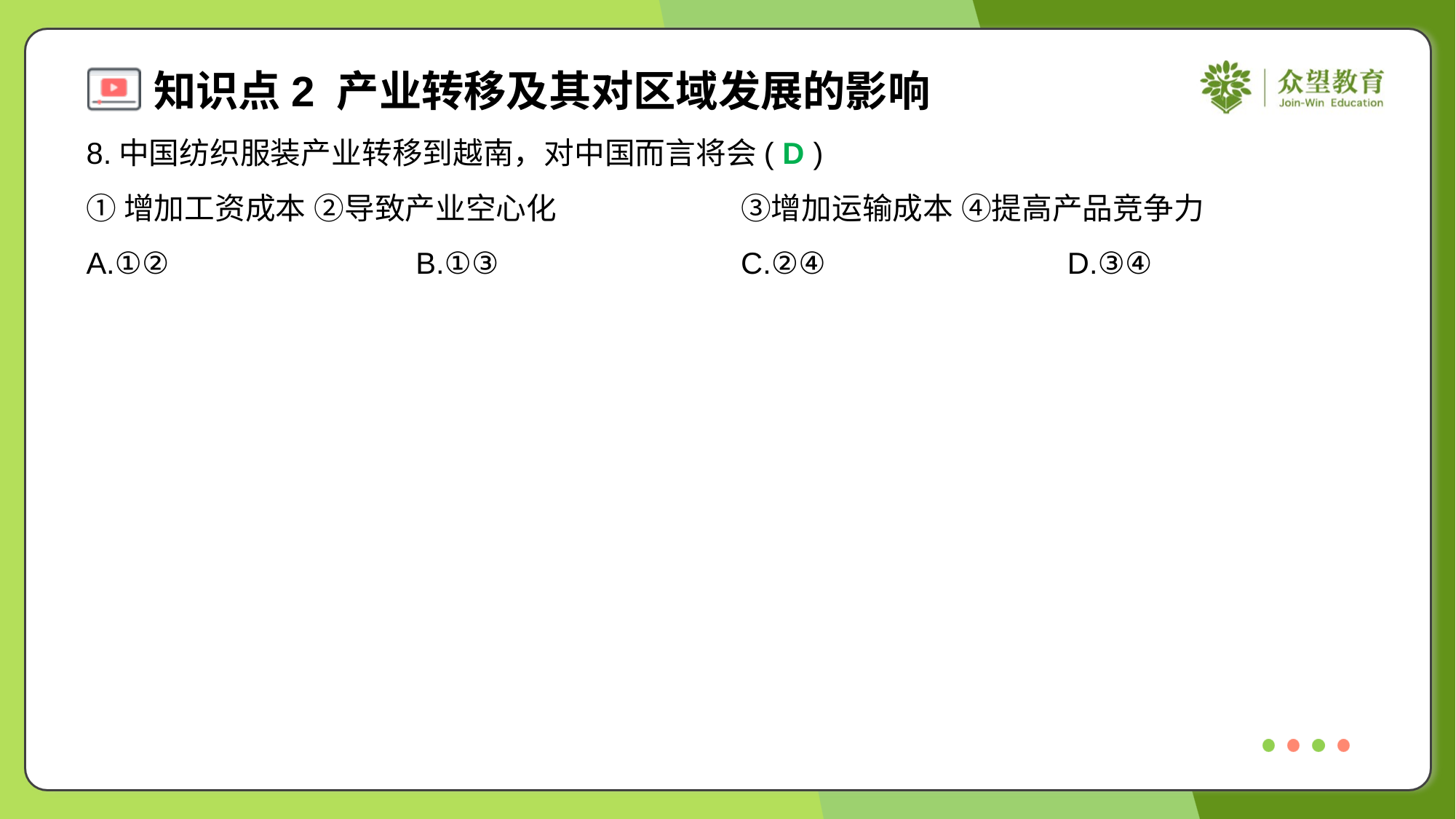

8.中国纺织服装产业转移到越南，对中国而言将会(     )
D
①增加工资成本 ②导致产业空心化	③增加运输成本 ④提高产品竞争力
A.①②	B.①③	C.②④	D.③④